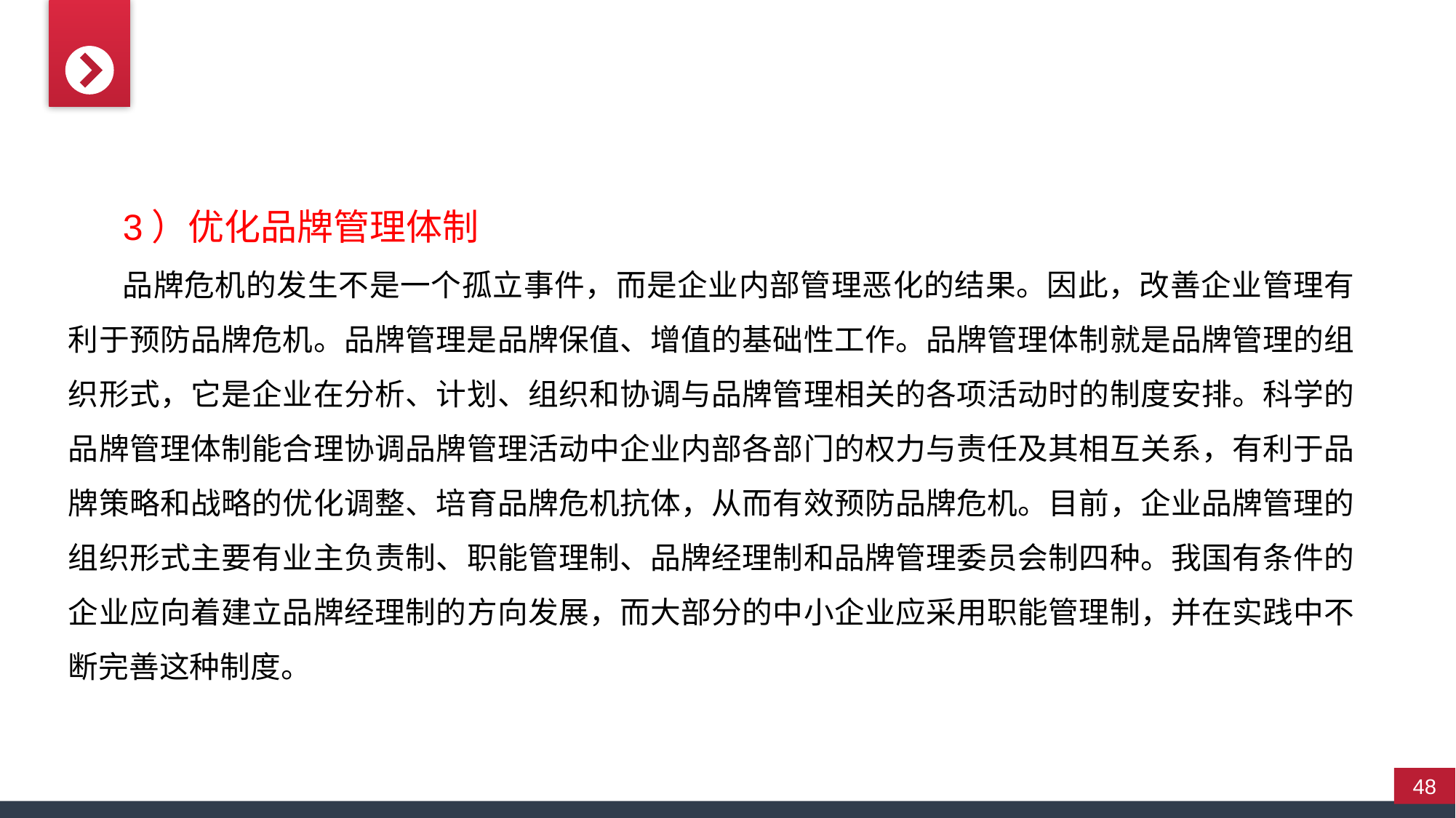

3）优化品牌管理体制
品牌危机的发生不是一个孤立事件，而是企业内部管理恶化的结果。因此，改善企业管理有利于预防品牌危机。品牌管理是品牌保值、增值的基础性工作。品牌管理体制就是品牌管理的组织形式，它是企业在分析、计划、组织和协调与品牌管理相关的各项活动时的制度安排。科学的品牌管理体制能合理协调品牌管理活动中企业内部各部门的权力与责任及其相互关系，有利于品牌策略和战略的优化调整、培育品牌危机抗体，从而有效预防品牌危机。目前，企业品牌管理的组织形式主要有业主负责制、职能管理制、品牌经理制和品牌管理委员会制四种。我国有条件的企业应向着建立品牌经理制的方向发展，而大部分的中小企业应采用职能管理制，并在实践中不断完善这种制度。